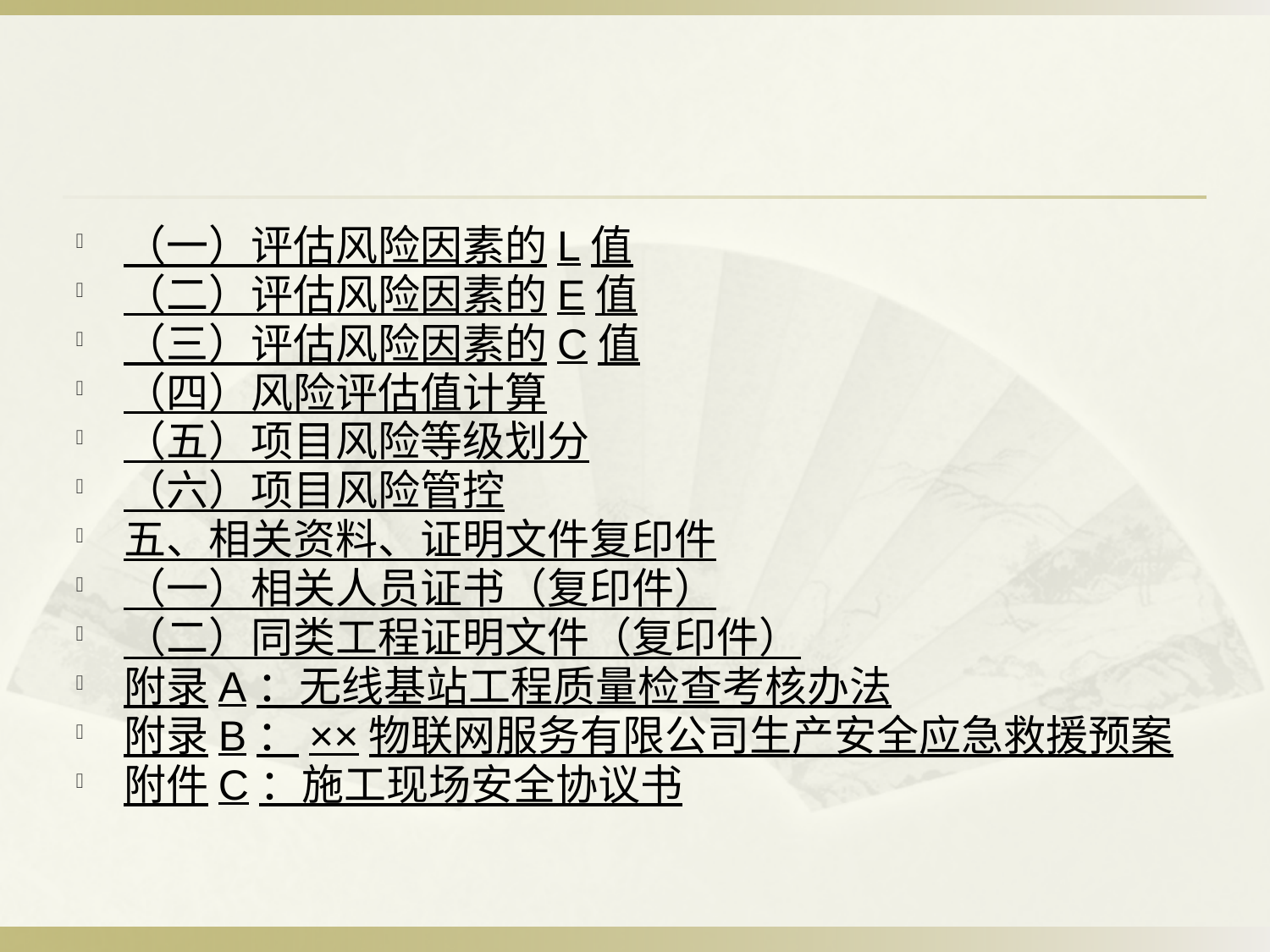

#
（一）评估风险因素的L值
（二）评估风险因素的E值
（三）评估风险因素的C值
（四）风险评估值计算
（五）项目风险等级划分
（六）项目风险管控
五、相关资料、证明文件复印件
（一）相关人员证书（复印件）
（二）同类工程证明文件（复印件）
附录A：无线基站工程质量检查考核办法
附录B：××物联网服务有限公司生产安全应急救援预案
附件C：施工现场安全协议书